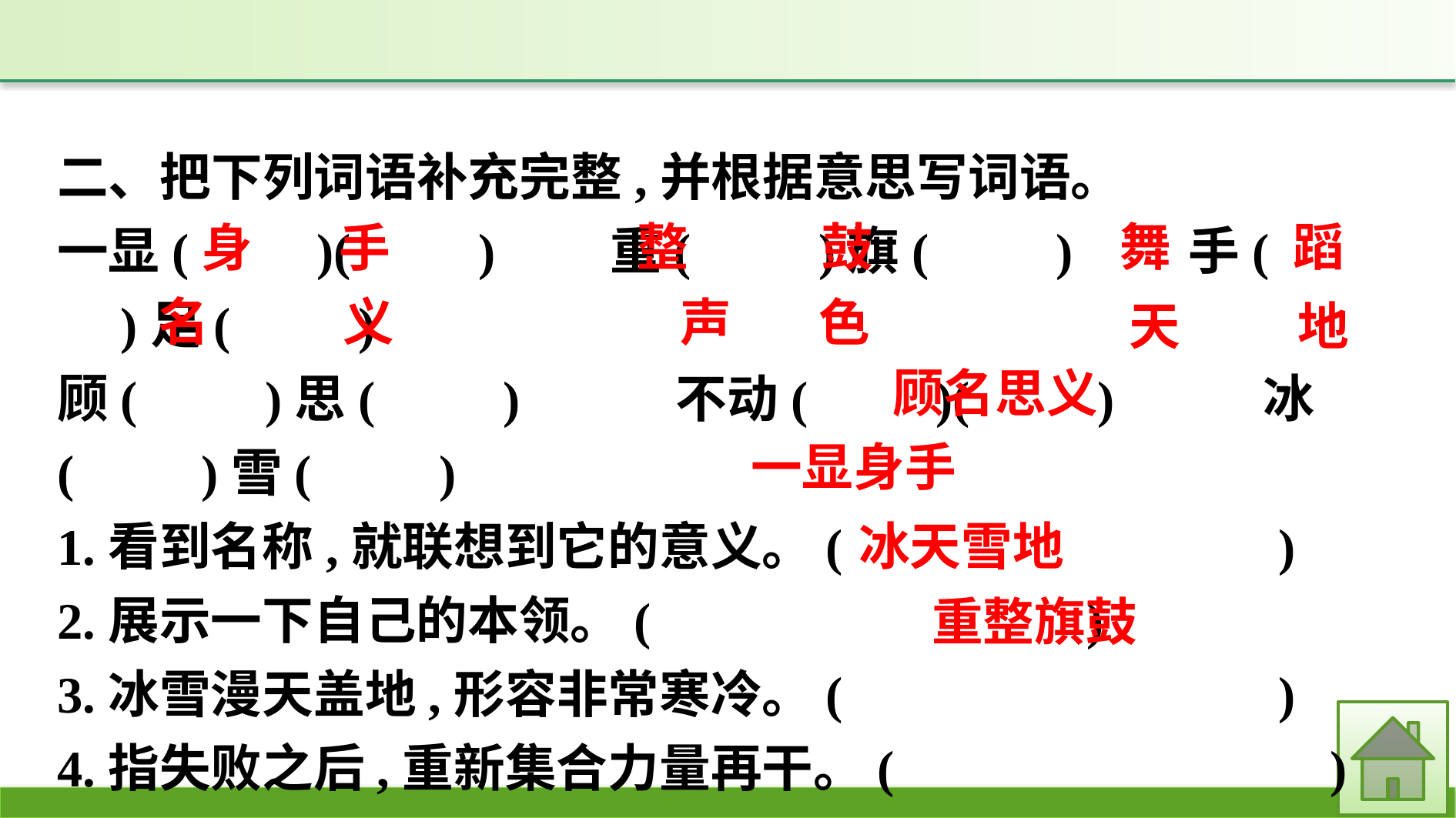

二、把下列词语补充完整,并根据意思写词语。
一显(　　)(　　)　　重(　　)旗(　　)　　手(　　)足(　　)
顾(　　)思(　　)	      不动(　　)(　　)	   冰(　　)雪(　　)
1.看到名称,就联想到它的意义。(　　　　　　　　)
2.展示一下自己的本领。(　　　　　　　　)
3.冰雪漫天盖地,形容非常寒冷。(　　　　　　　　)
4.指失败之后,重新集合力量再干。(　　　　　　　　)
舞　      蹈
整　       鼓
身　   手
名　       义
声　   色
天          地
顾名思义
一显身手
冰天雪地
重整旗鼓